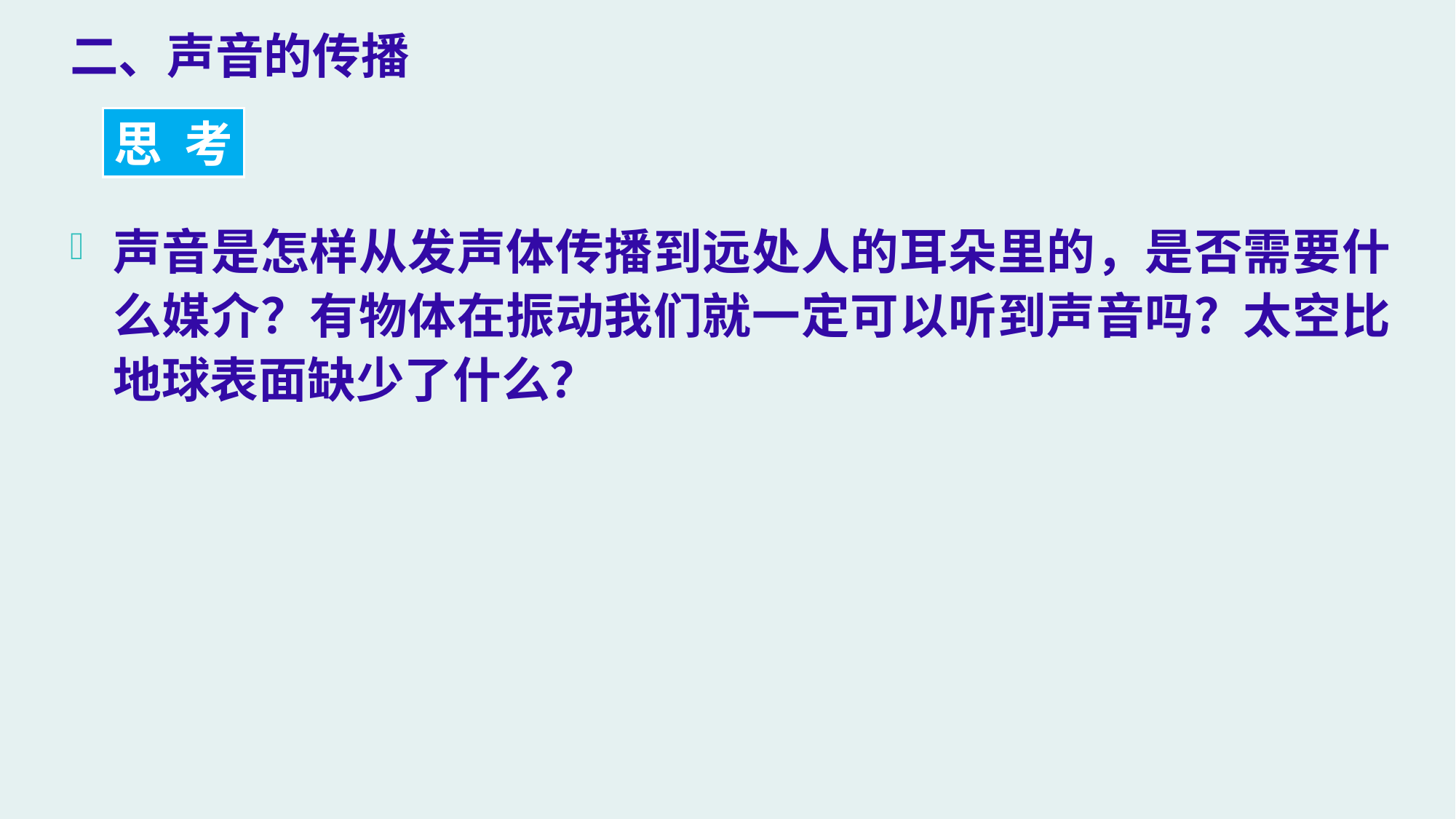

# 二、声音的传播
思  考

声音是怎样从发声体传播到远处人的耳朵里的，是否需要什么媒介？有物体在振动我们就一定可以听到声音吗？太空比地球表面缺少了什么？